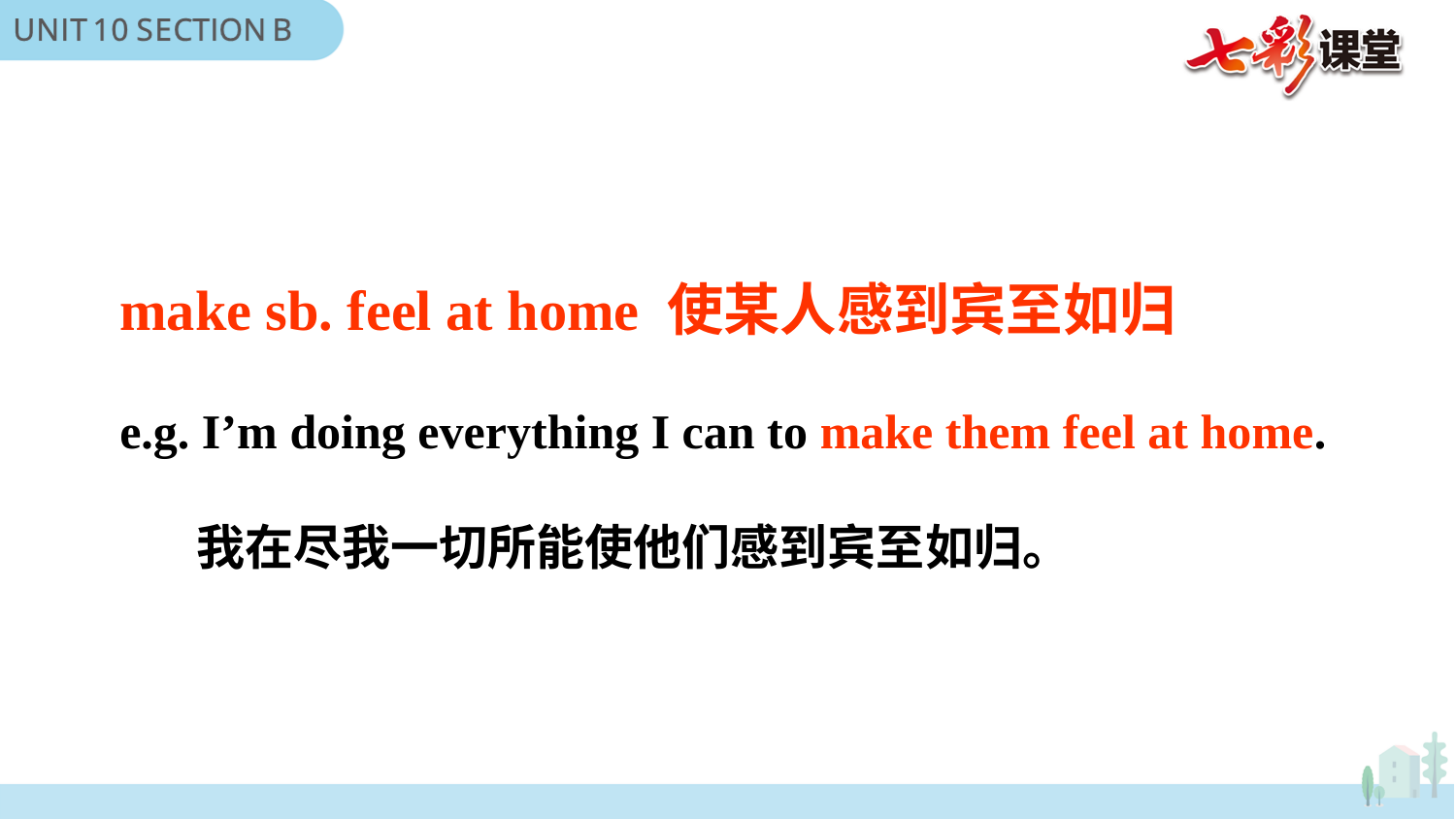

make sb. feel at home 使某人感到宾至如归
e.g. I’m doing everything I can to make them feel at home.
      我在尽我一切所能使他们感到宾至如归。